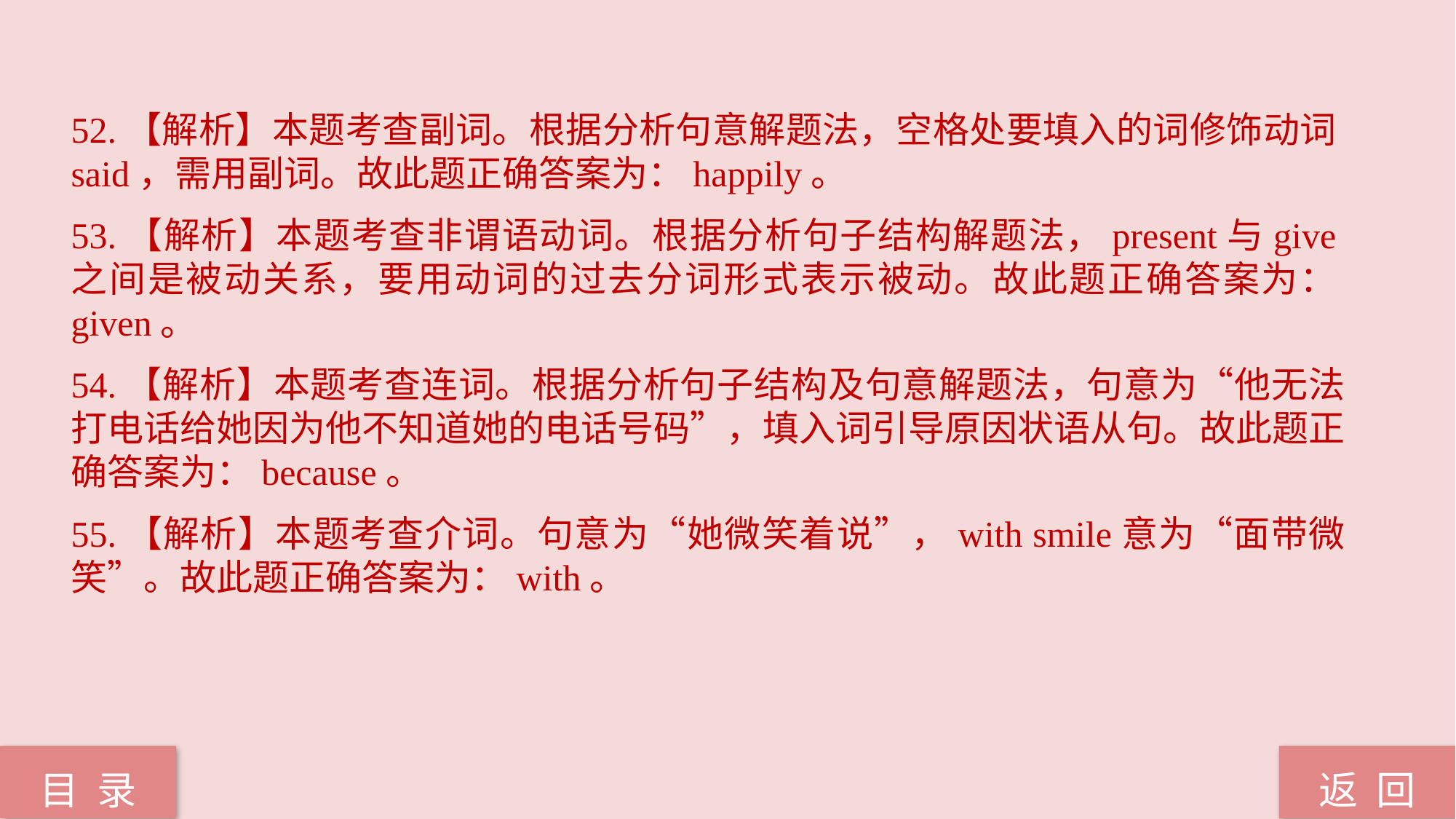

52.【解析】本题考查副词。根据分析句意解题法，空格处要填入的词修饰动词said，需用副词。故此题正确答案为：happily。
53.【解析】本题考查非谓语动词。根据分析句子结构解题法，present与give之间是被动关系，要用动词的过去分词形式表示被动。故此题正确答案为：given。
54.【解析】本题考查连词。根据分析句子结构及句意解题法，句意为“他无法打电话给她因为他不知道她的电话号码”，填入词引导原因状语从句。故此题正确答案为：because。
55.【解析】本题考查介词。句意为“她微笑着说”，with smile意为“面带微笑”。故此题正确答案为：with。
返  回